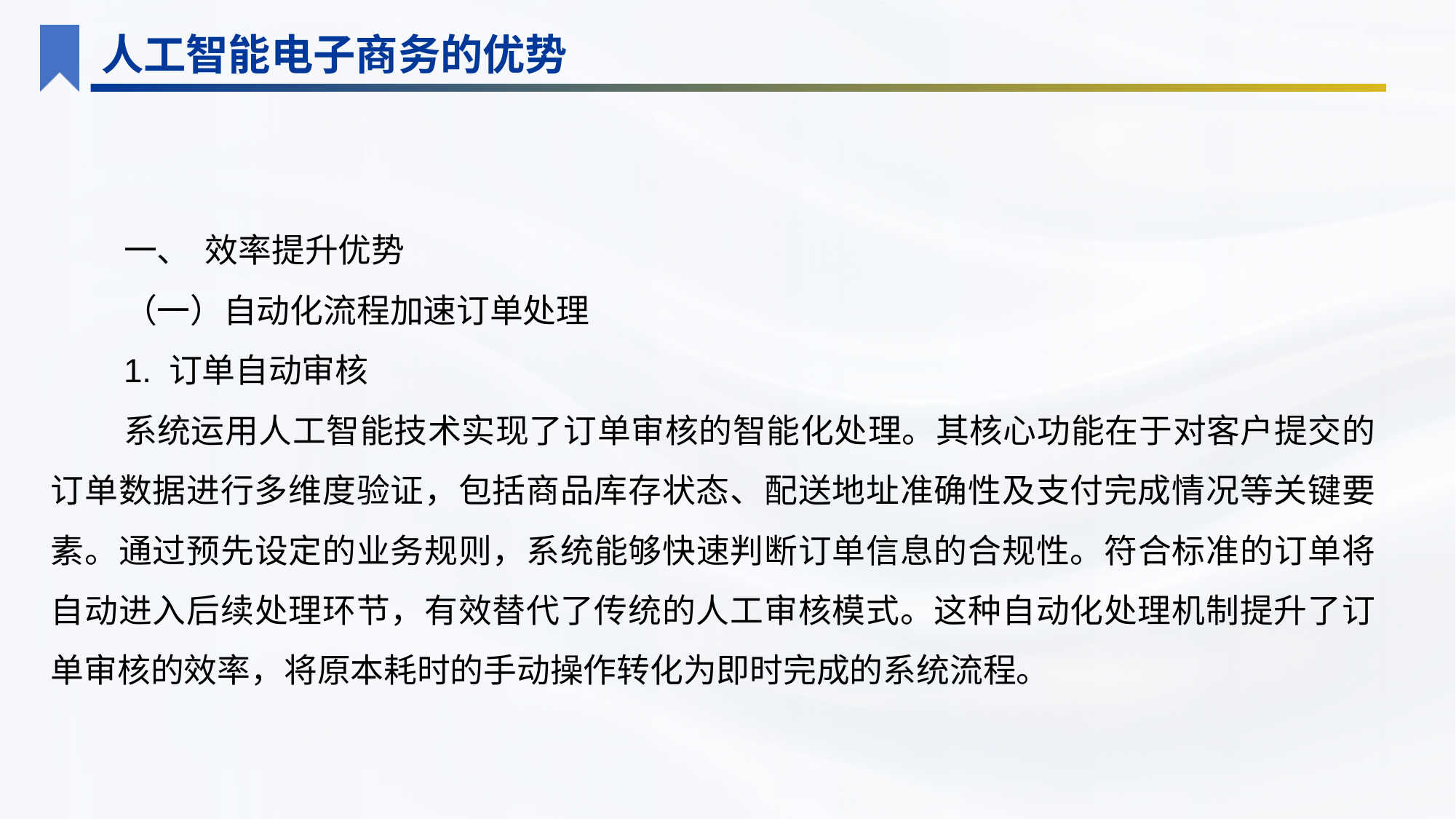

人工智能电子商务的优势
一、  效率提升优势
（一）自动化流程加速订单处理
1. 订单自动审核
系统运用人工智能技术实现了订单审核的智能化处理。其核心功能在于对客户提交的订单数据进行多维度验证，包括商品库存状态、配送地址准确性及支付完成情况等关键要素。通过预先设定的业务规则，系统能够快速判断订单信息的合规性。符合标准的订单将自动进入后续处理环节，有效替代了传统的人工审核模式。这种自动化处理机制提升了订单审核的效率，将原本耗时的手动操作转化为即时完成的系统流程。